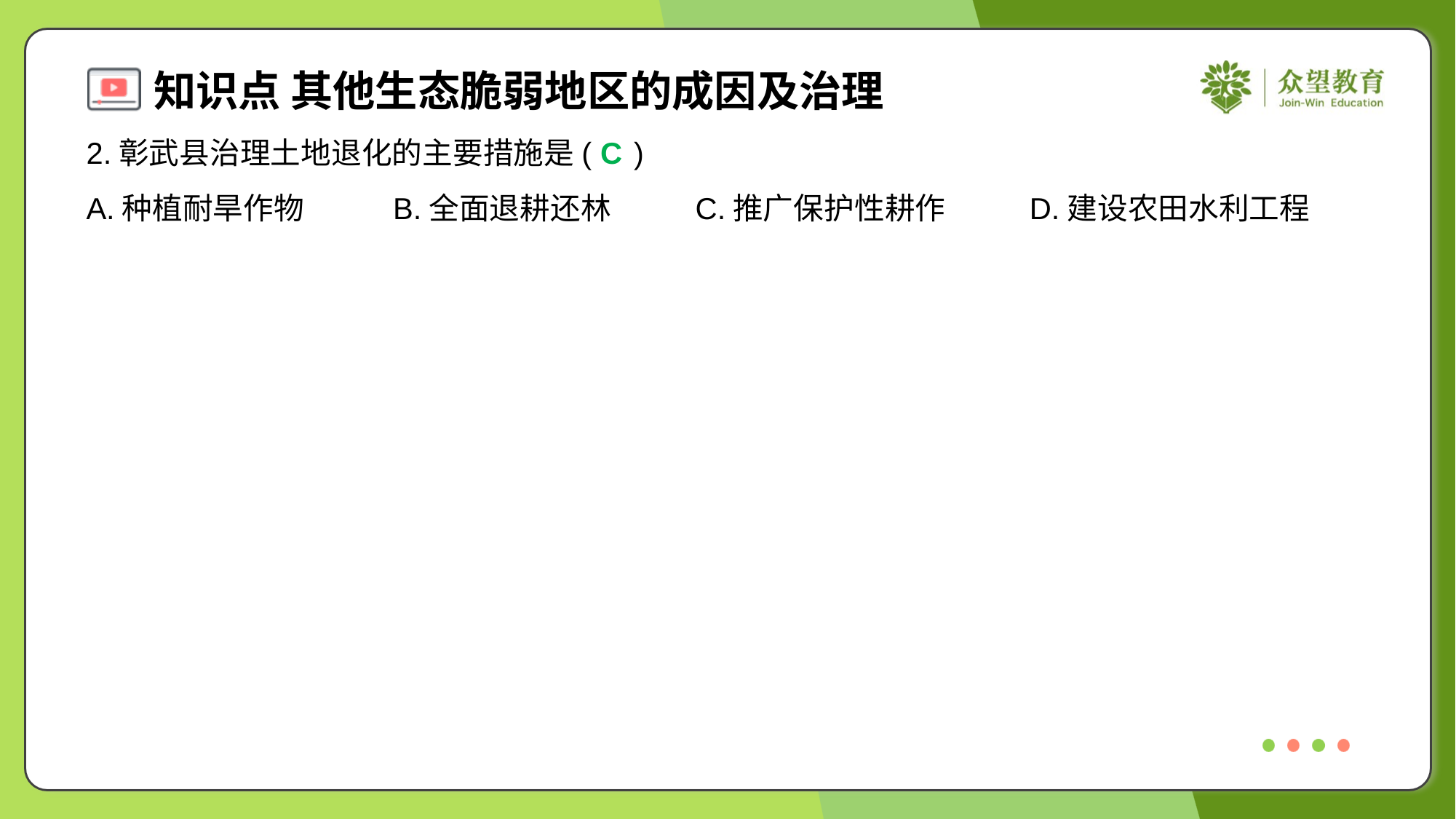

2.彰武县治理土地退化的主要措施是(     )
C
A.种植耐旱作物	B.全面退耕还林	C.推广保护性耕作	D.建设农田水利工程